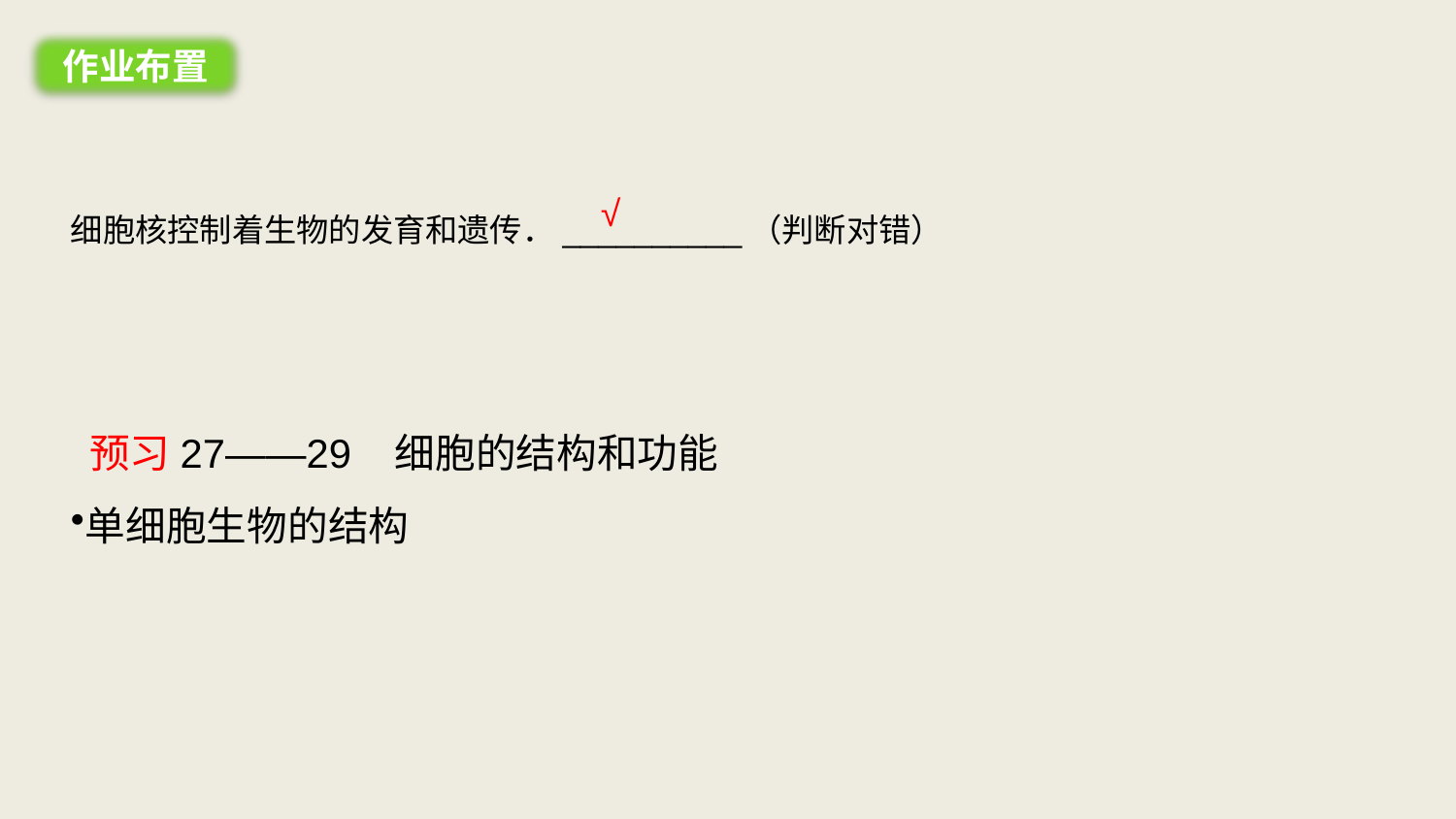

作业布置

细胞核控制着生物的发育和遗传．__________（判断对错）
√
 预习27——29   细胞的结构和功能
单细胞生物的结构